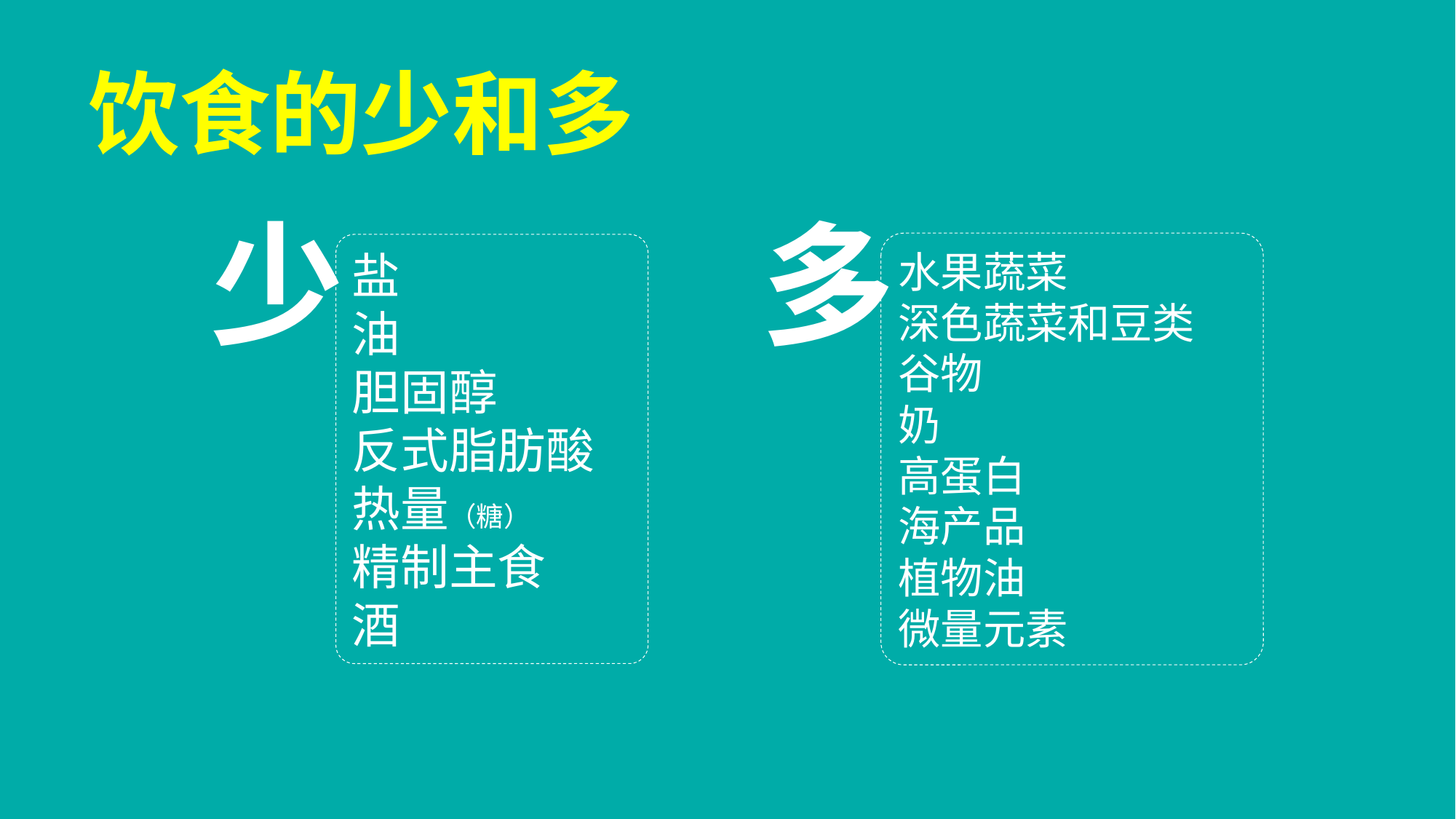

饮食的少和多
少
盐
油
胆固醇
反式脂肪酸
热量（糖）
精制主食
酒
多
水果蔬菜
深色蔬菜和豆类
谷物
奶
高蛋白
海产品
植物油
微量元素